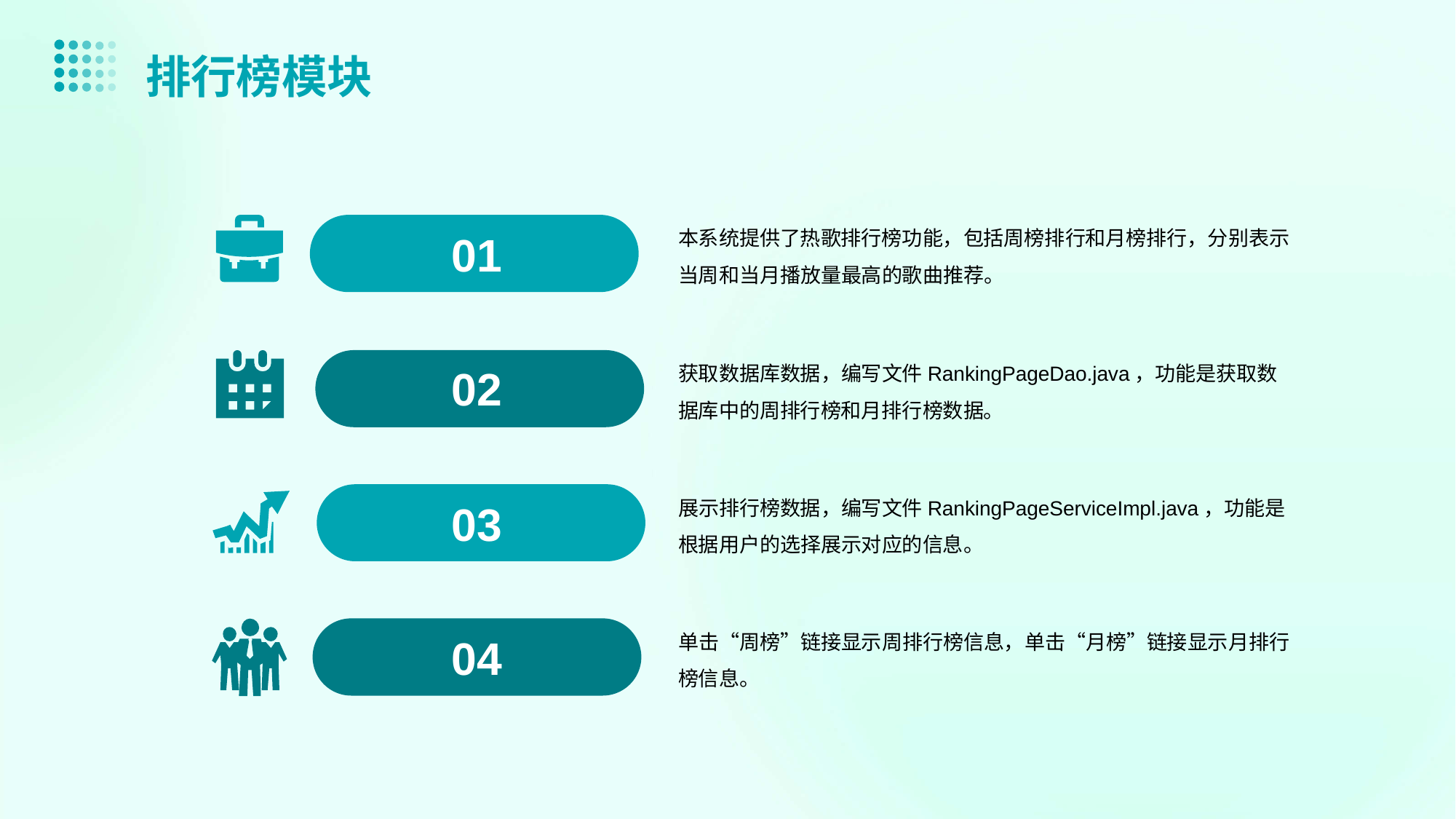

排行榜模块

01
本系统提供了热歌排行榜功能，包括周榜排行和月榜排行，分别表示当周和当月播放量最高的歌曲推荐。
02

获取数据库数据，编写文件RankingPageDao.java，功能是获取数据库中的周排行榜和月排行榜数据。
03

展示排行榜数据，编写文件RankingPageServiceImpl.java，功能是根据用户的选择展示对应的信息。

04

单击“周榜”链接显示周排行榜信息，单击“月榜”链接显示月排行榜信息。